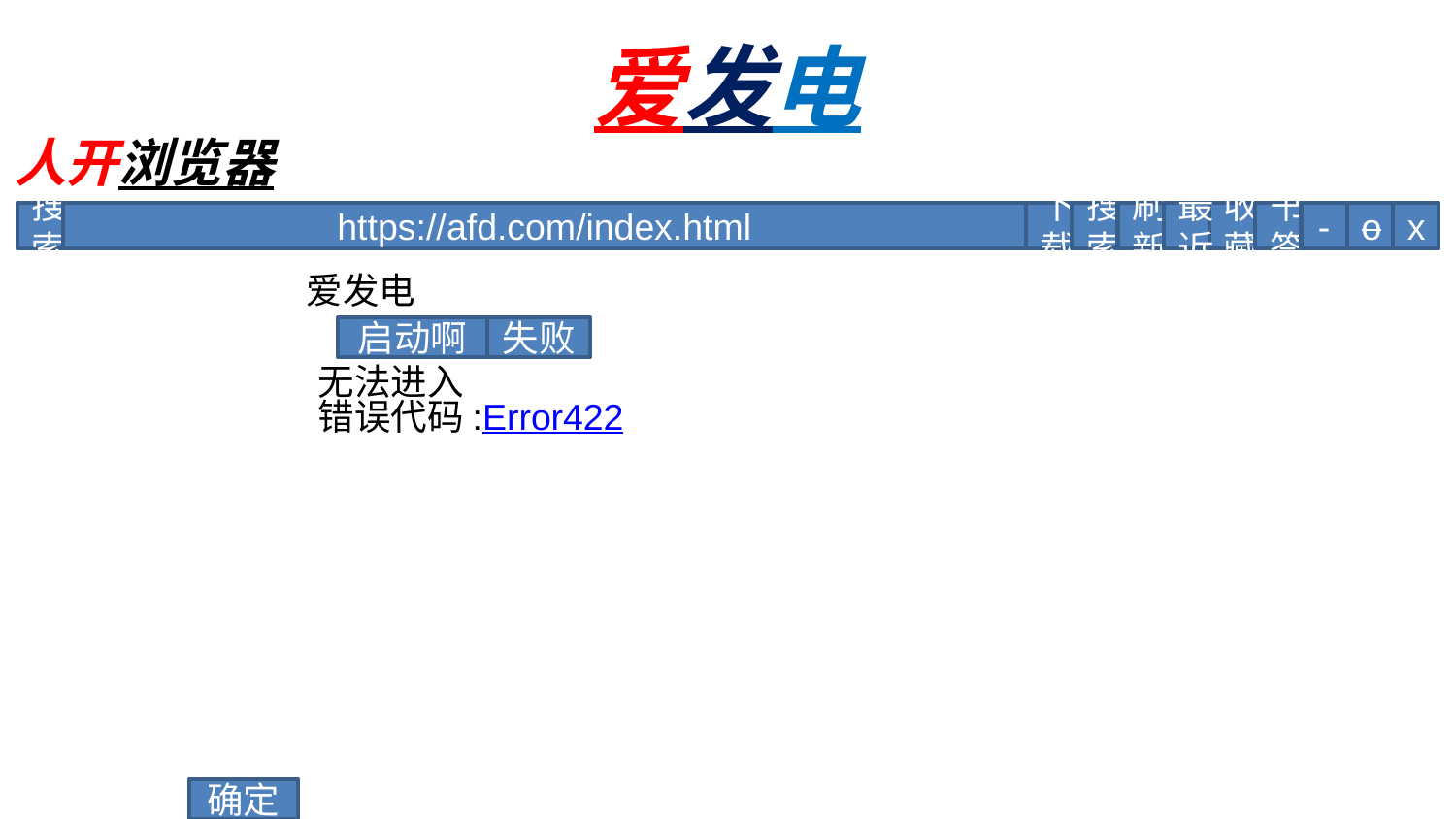

# 爱发电
人开浏览器
搜索
https://afd.com/index.html
下载
搜索
刷新
最近
收藏
书签
-
o
x
爱发电
启动啊
失败
无法进入
错误代码:Error422
确定